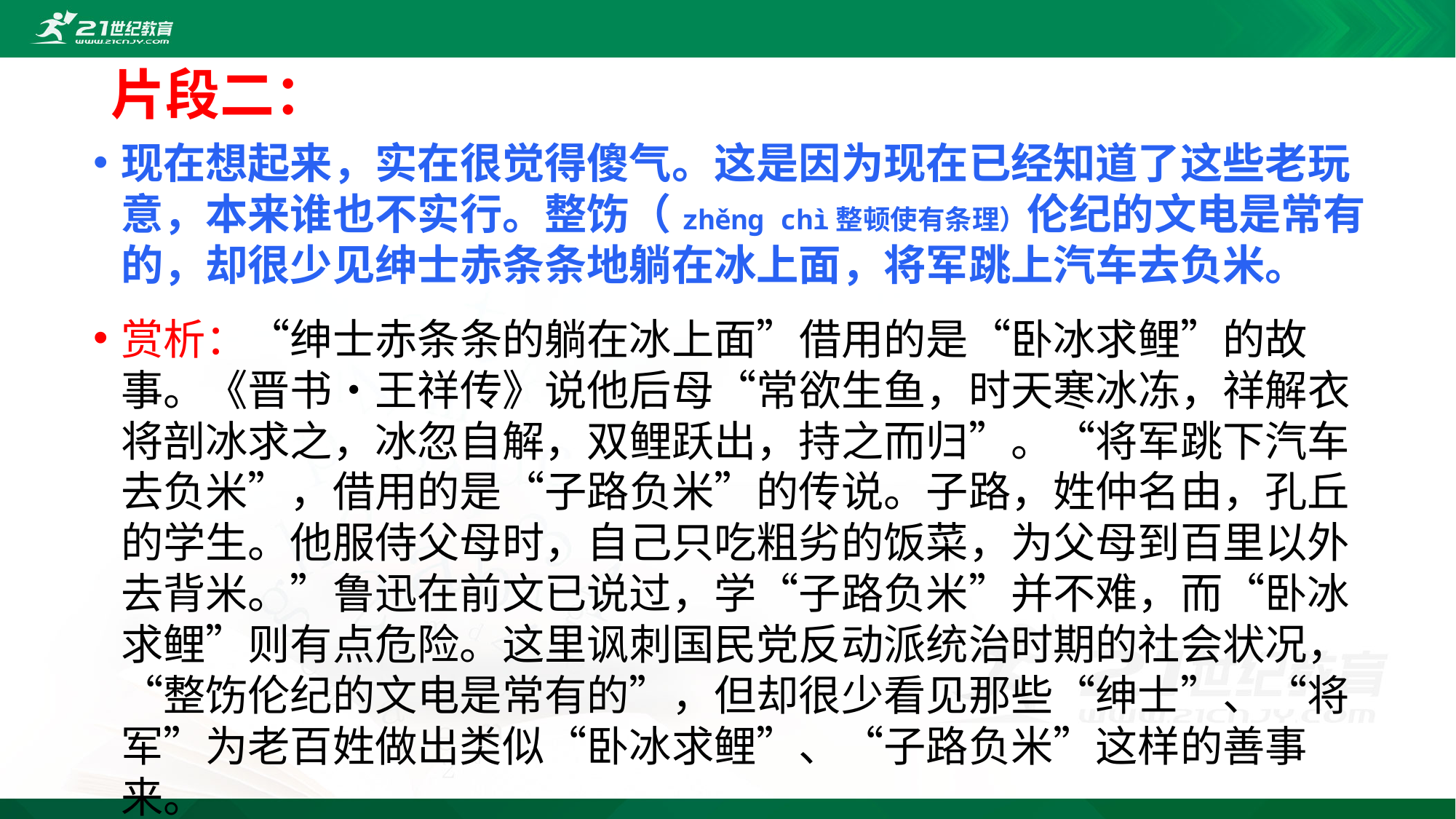

# 片段二：
现在想起来，实在很觉得傻气。这是因为现在已经知道了这些老玩意，本来谁也不实行。整饬（zhěng chì整顿使有条理）伦纪的文电是常有的，却很少见绅士赤条条地躺在冰上面，将军跳上汽车去负米。
赏析：“绅士赤条条的躺在冰上面”借用的是“卧冰求鲤”的故事。《晋书•王祥传》说他后母“常欲生鱼，时天寒冰冻，祥解衣将剖冰求之，冰忽自解，双鲤跃出，持之而归”。“将军跳下汽车去负米”，借用的是“子路负米”的传说。子路，姓仲名由，孔丘的学生。他服侍父母时，自己只吃粗劣的饭菜，为父母到百里以外去背米。”鲁迅在前文已说过，学“子路负米”并不难，而“卧冰求鲤”则有点危险。这里讽刺国民党反动派统治时期的社会状况，“整饬伦纪的文电是常有的”，但却很少看见那些“绅士”、“将军”为老百姓做出类似“卧冰求鲤”、“子路负米”这样的善事来。